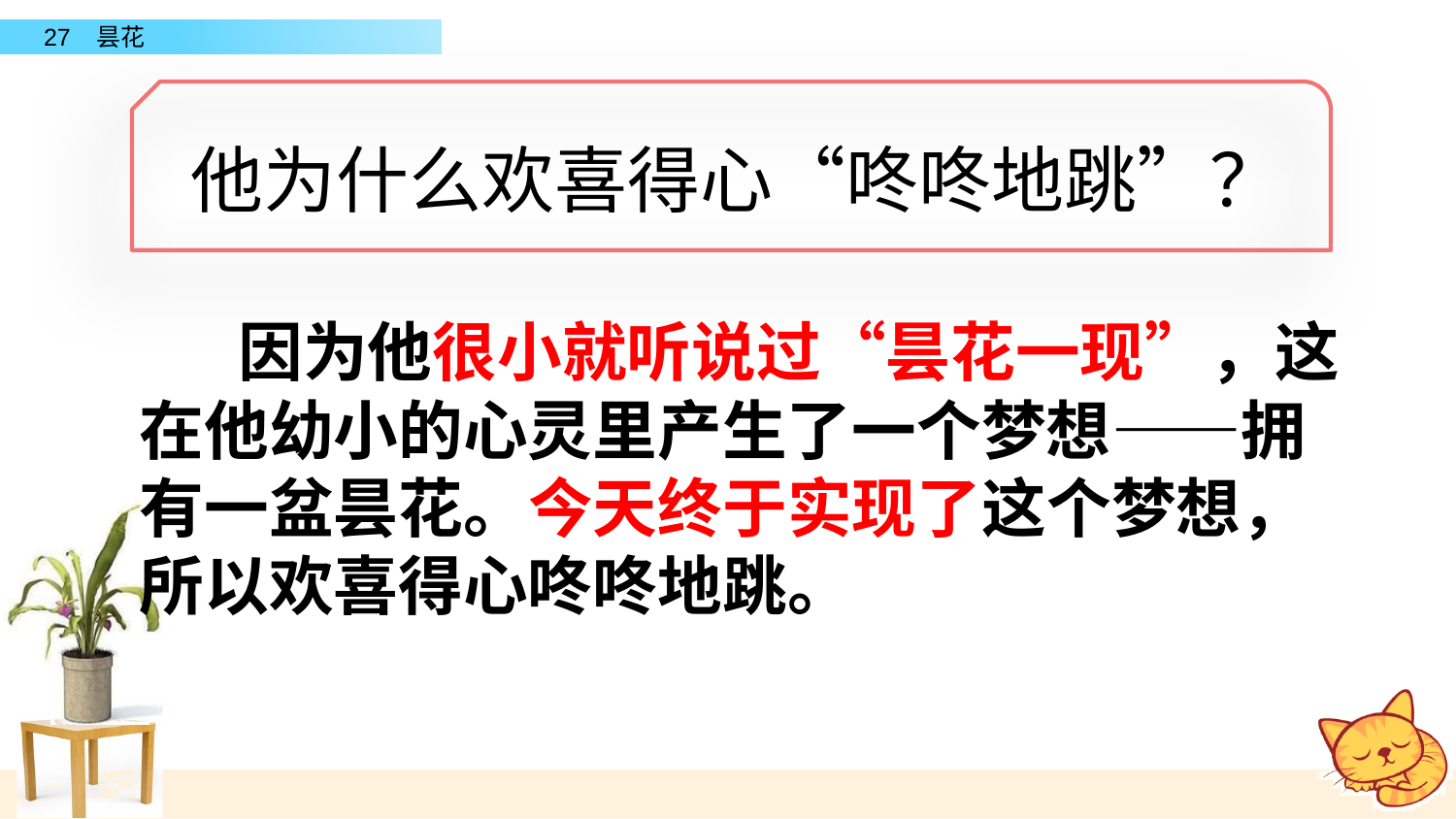

他为什么欢喜得心“咚咚地跳”？
     因为他很小就听说过“昙花一现”，这在他幼小的心灵里产生了一个梦想——拥有一盆昙花。今天终于实现了这个梦想，所以欢喜得心咚咚地跳。